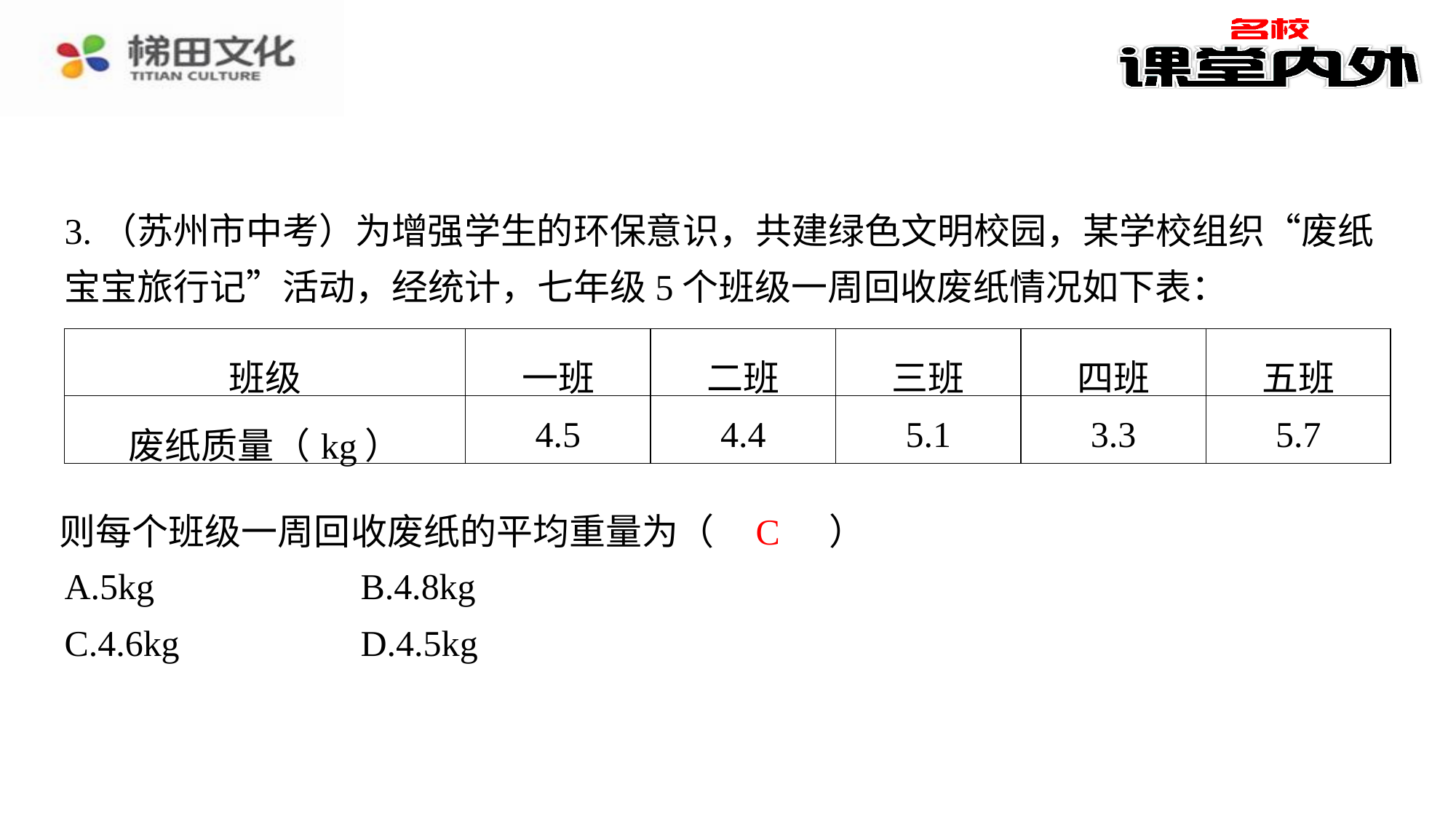

3.（苏州市中考）为增强学生的环保意识，共建绿色文明校园，某学校组织“废纸宝宝旅行记”活动，经统计，七年级5个班级一周回收废纸情况如下表：
| 班级 | 一班 | 二班 | 三班 | 四班 | 五班 |
| --- | --- | --- | --- | --- | --- |
| 废纸质量（kg） | 4.5 | 4.4 | 5.1 | 3.3 | 5.7 |
C
则每个班级一周回收废纸的平均重量为（　C　）
| A.5kg | B.4.8kg |
| --- | --- |
| C.4.6kg | D.4.5kg |